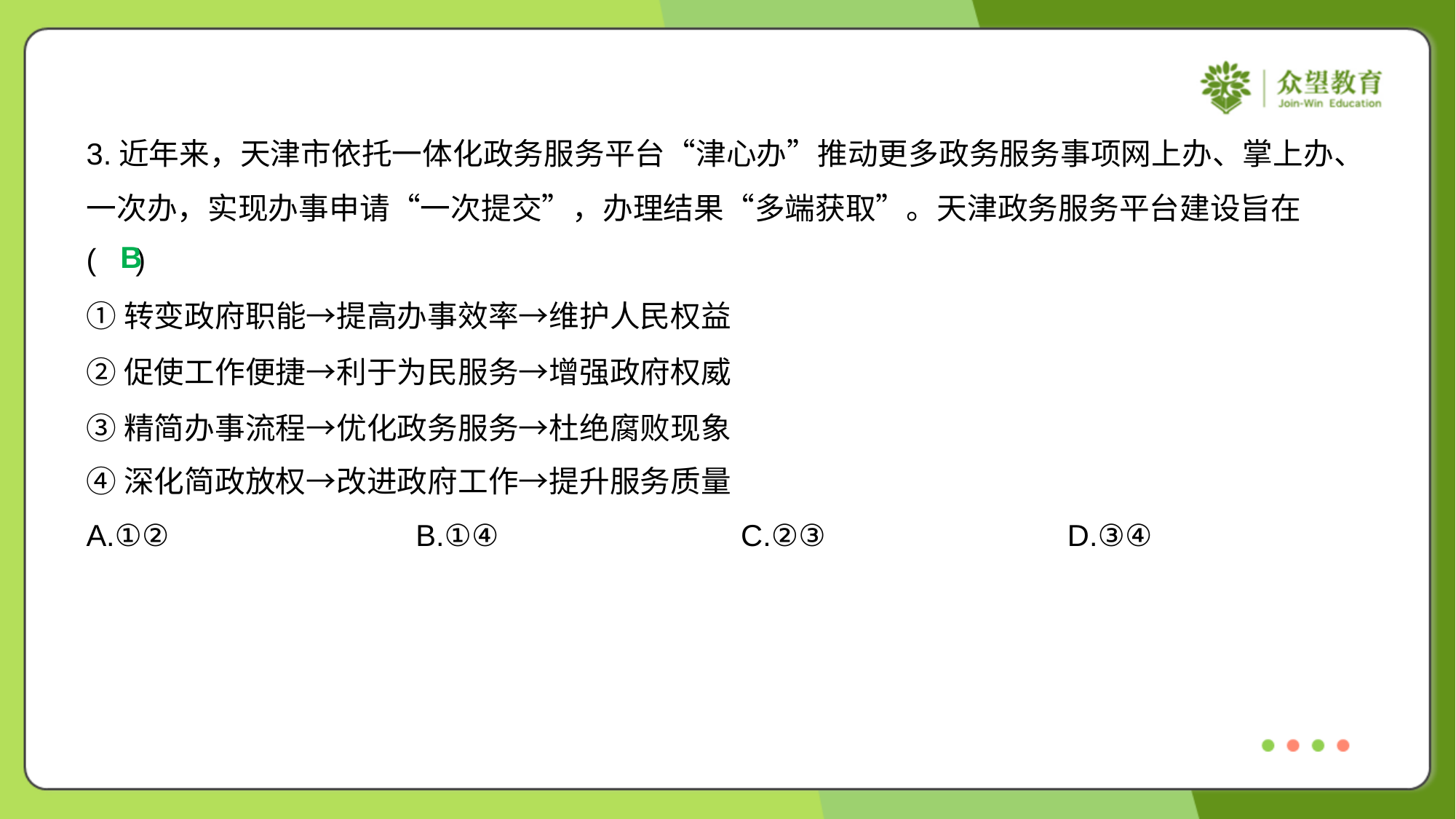

3.近年来，天津市依托一体化政务服务平台“津心办”推动更多政务服务事项网上办、掌上办、
一次办，实现办事申请“一次提交”，办理结果“多端获取”。天津政务服务平台建设旨在
(     )
B
①转变政府职能→提高办事效率→维护人民权益
②促使工作便捷→利于为民服务→增强政府权威
③精简办事流程→优化政务服务→杜绝腐败现象
④深化简政放权→改进政府工作→提升服务质量
A.①②	B.①④	C.②③	D.③④